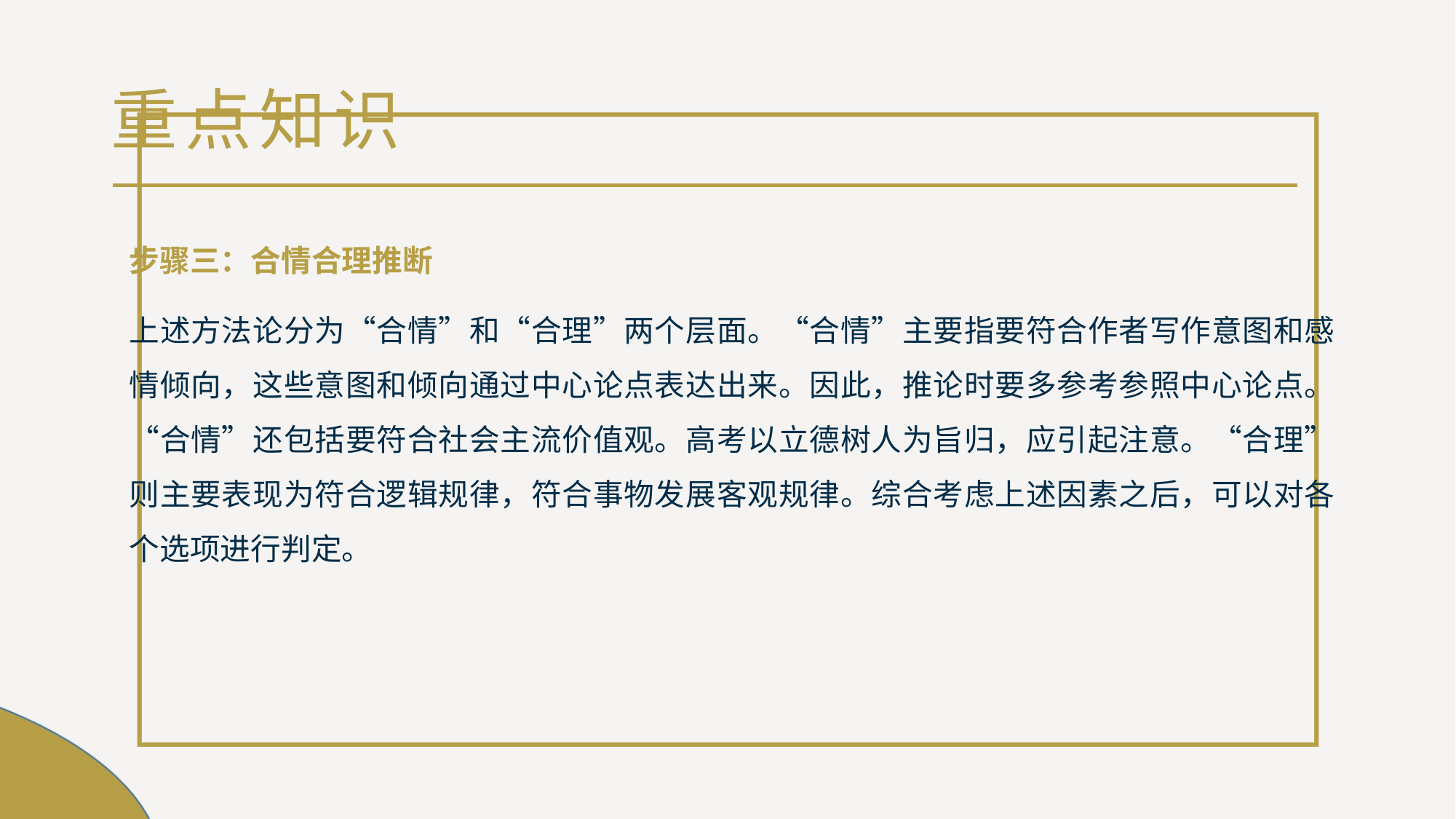

# 重点知识
步骤三：合情合理推断
上述方法论分为“合情”和“合理”两个层面。“合情”主要指要符合作者写作意图和感情倾向，这些意图和倾向通过中心论点表达出来。因此，推论时要多参考参照中心论点。“合情”还包括要符合社会主流价值观。高考以立德树人为旨归，应引起注意。“合理”则主要表现为符合逻辑规律，符合事物发展客观规律。综合考虑上述因素之后，可以对各个选项进行判定。